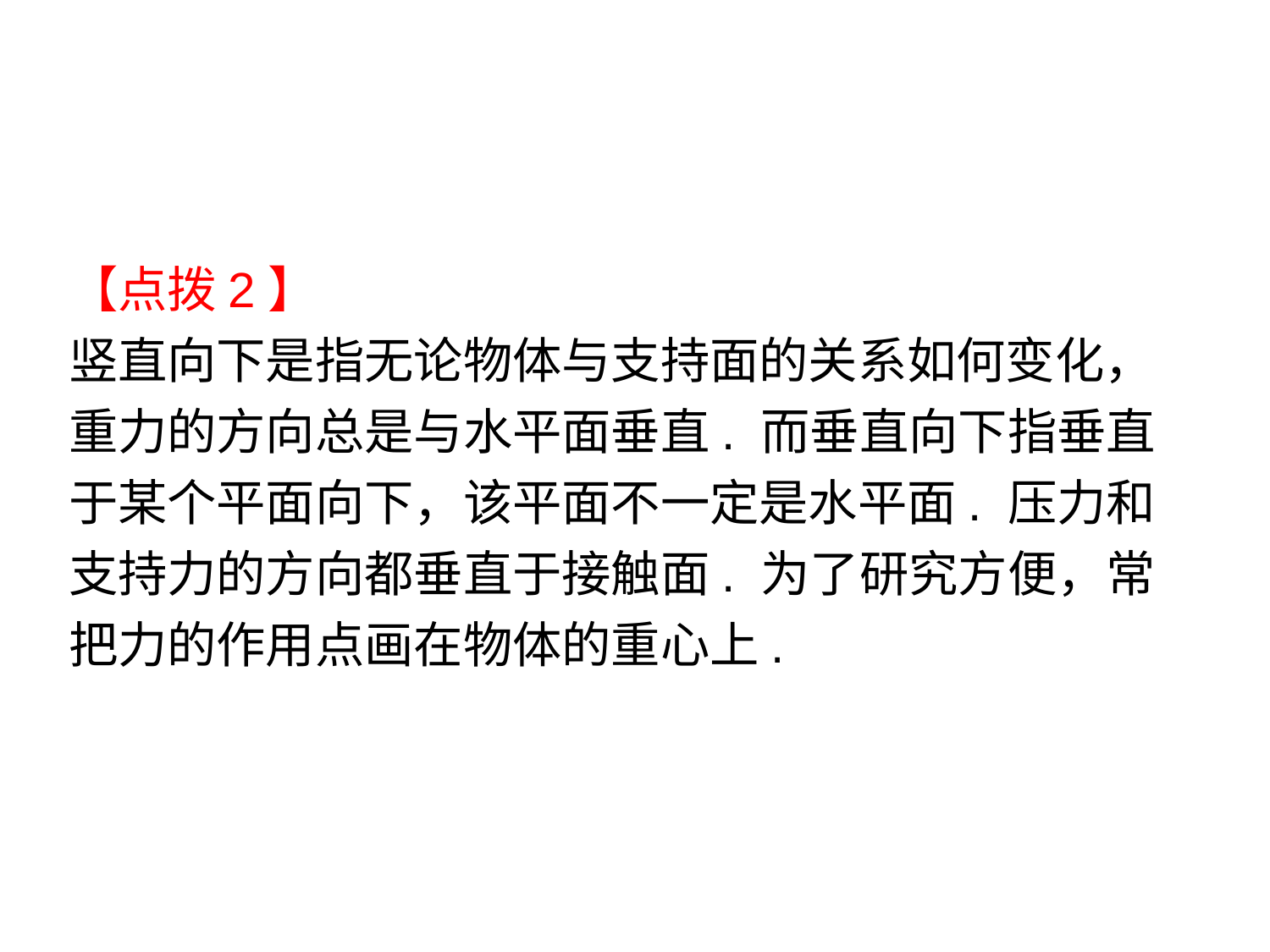

【点拨2】
竖直向下是指无论物体与支持面的关系如何变化，重力的方向总是与水平面垂直. 而垂直向下指垂直于某个平面向下，该平面不一定是水平面. 压力和支持力的方向都垂直于接触面. 为了研究方便，常把力的作用点画在物体的重心上.